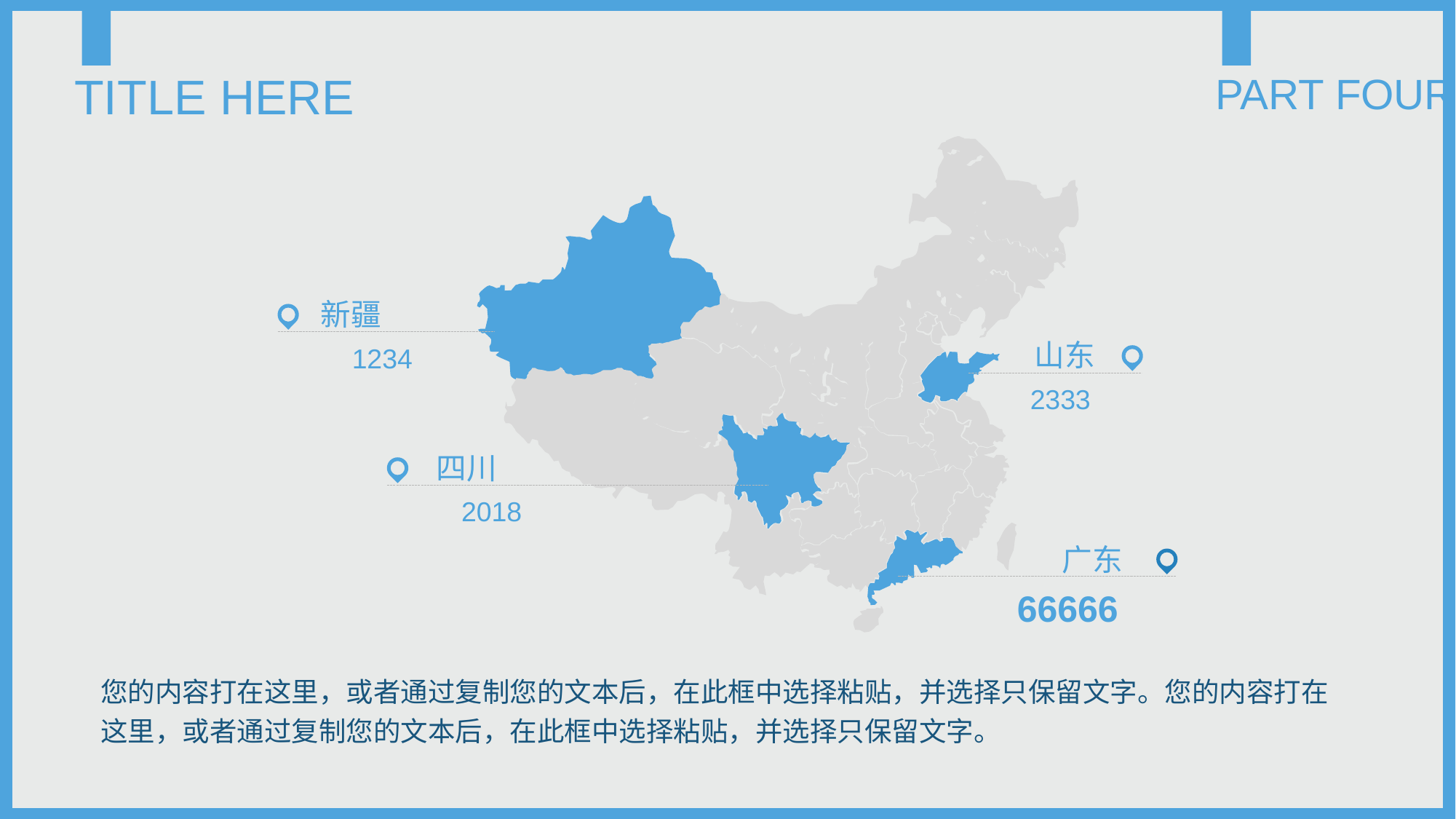

TITLE HERE
PART FOUR

1234

2333

2018

66666

新疆
山东
四川
广东
您的内容打在这里，或者通过复制您的文本后，在此框中选择粘贴，并选择只保留文字。您的内容打在这里，或者通过复制您的文本后，在此框中选择粘贴，并选择只保留文字。